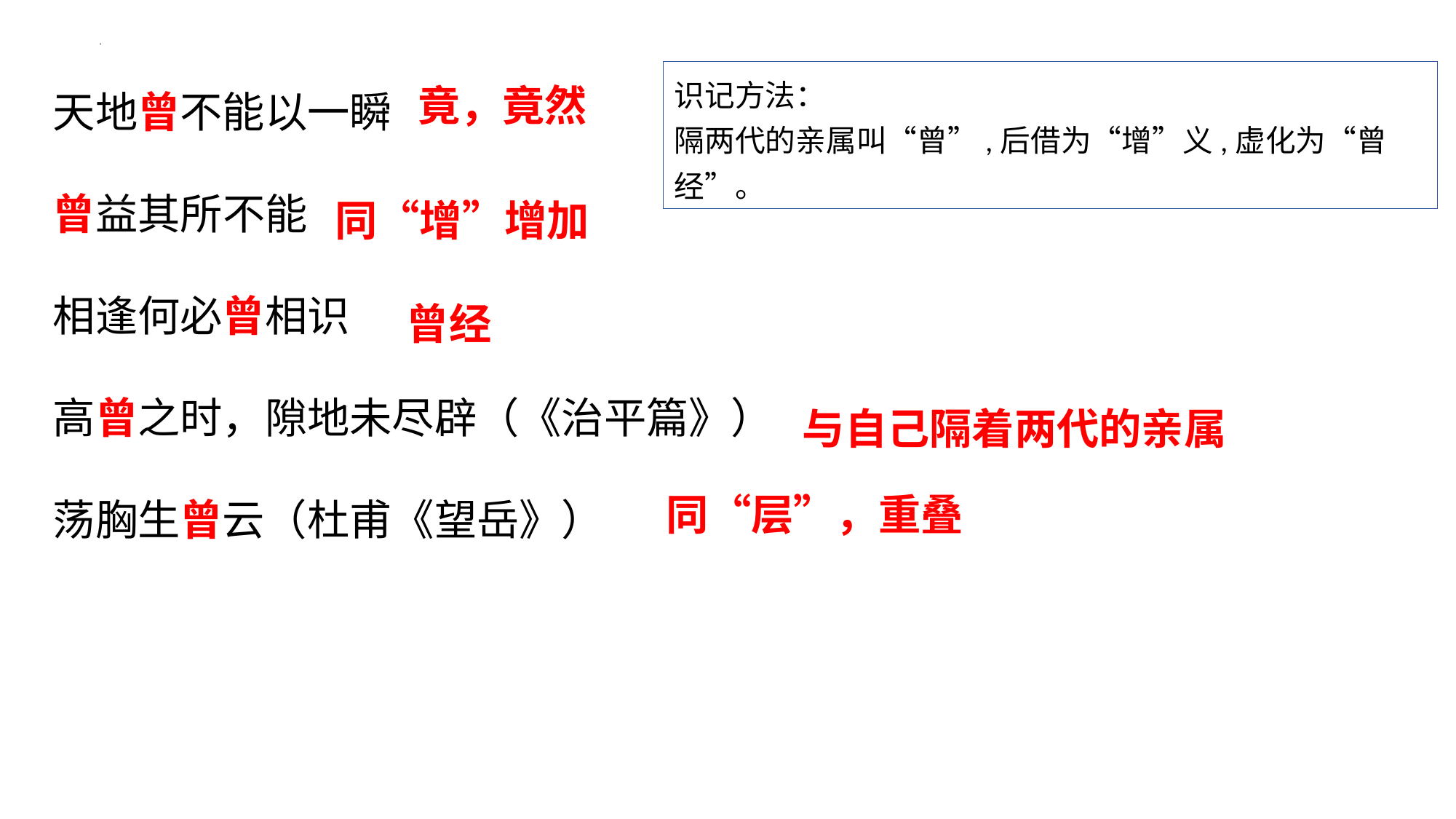

天地曾不能以一瞬
曾益其所不能
相逢何必曾相识
高曾之时，隙地未尽辟（《治平篇》）
荡胸生曾云（杜甫《望岳》）
竟，竟然
识记方法：
隔两代的亲属叫“曾”,后借为“增”义,虚化为“曾经”。
同“增”增加
曾经
与自己隔着两代的亲属
同“层”，重叠